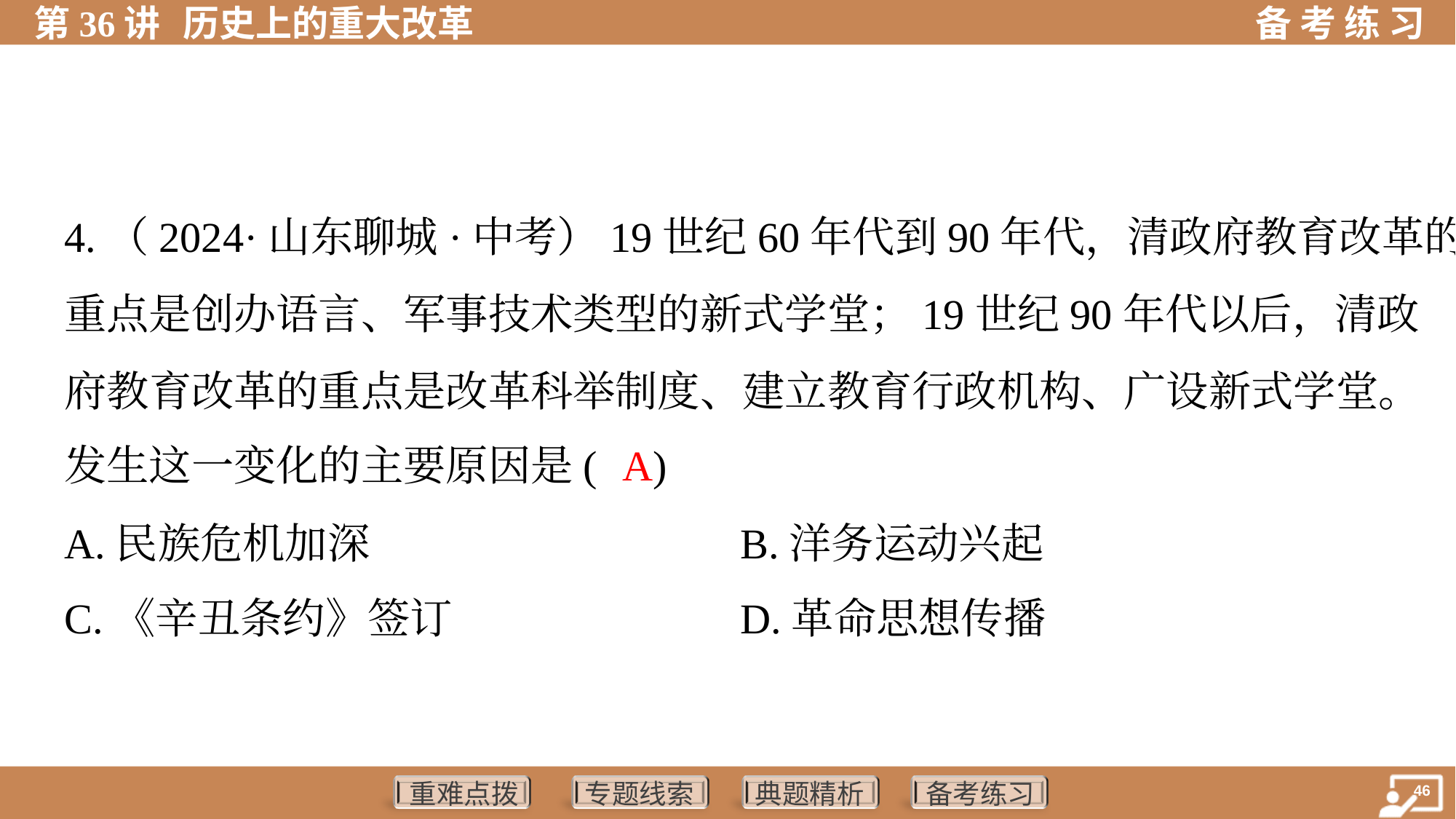

4.（2024·山东聊城·中考）19世纪60年代到90年代，清政府教育改革的
重点是创办语言、军事技术类型的新式学堂；19世纪90年代以后，清政
府教育改革的重点是改革科举制度、建立教育行政机构、广设新式学堂。
发生这一变化的主要原因是(     )
A
A.民族危机加深	B.洋务运动兴起
C.《辛丑条约》签订	D.革命思想传播